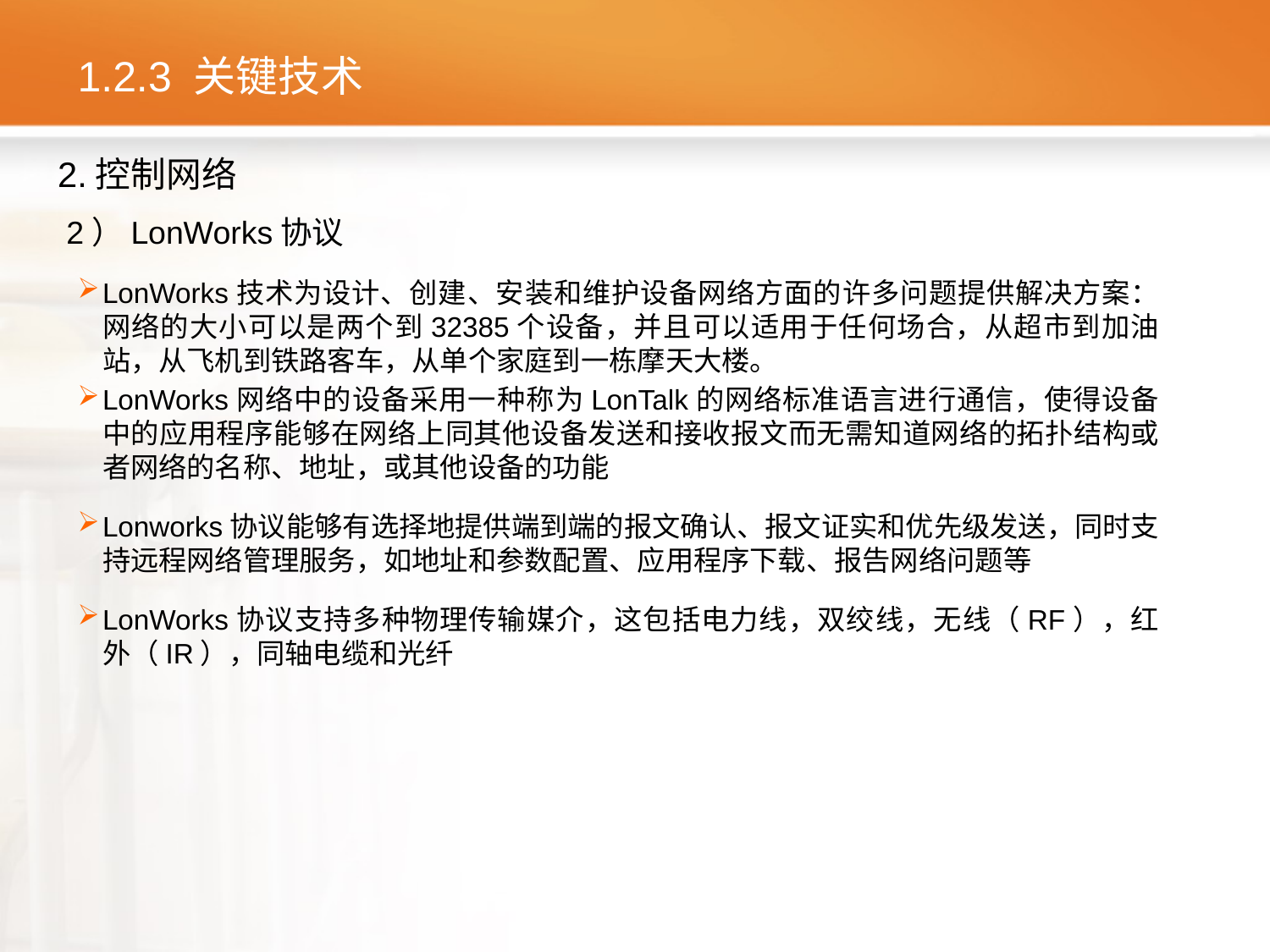

# 1.2.3 关键技术
2.控制网络
2）LonWorks协议

LonWorks技术为设计、创建、安装和维护设备网络方面的许多问题提供解决方案：网络的大小可以是两个到32385个设备，并且可以适用于任何场合，从超市到加油站，从飞机到铁路客车，从单个家庭到一栋摩天大楼。
LonWorks网络中的设备采用一种称为LonTalk的网络标准语言进行通信，使得设备中的应用程序能够在网络上同其他设备发送和接收报文而无需知道网络的拓扑结构或者网络的名称、地址，或其他设备的功能

Lonworks协议能够有选择地提供端到端的报文确认、报文证实和优先级发送，同时支持远程网络管理服务，如地址和参数配置、应用程序下载、报告网络问题等

LonWorks协议支持多种物理传输媒介，这包括电力线，双绞线，无线（RF），红外（IR），同轴电缆和光纤